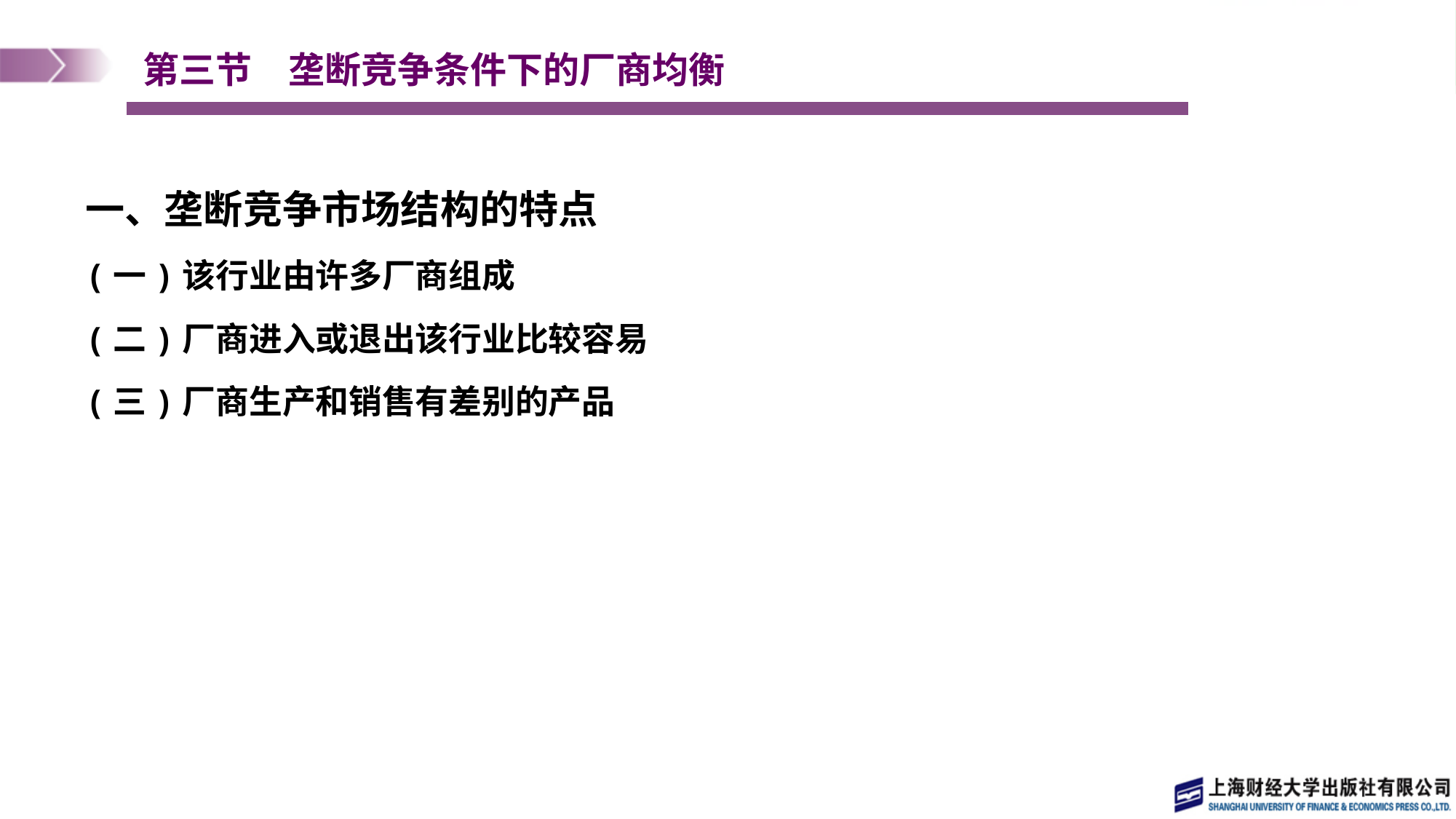

# 第三节　垄断竞争条件下的厂商均衡
一、垄断竞争市场结构的特点
(一)该行业由许多厂商组成
(二)厂商进入或退出该行业比较容易
(三)厂商生产和销售有差别的产品